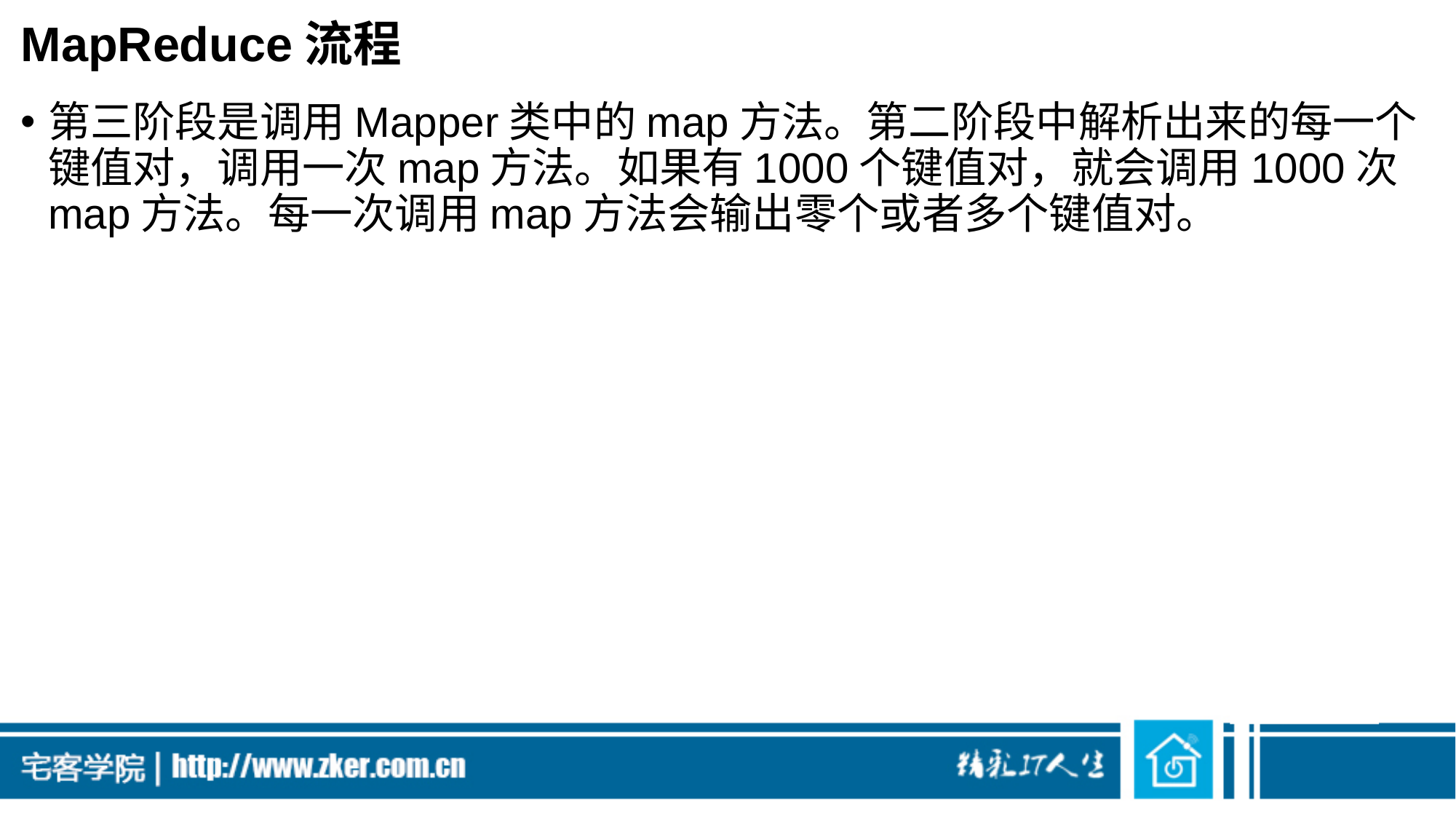

# MapReduce流程
第三阶段是调用Mapper类中的map方法。第二阶段中解析出来的每一个键值对，调用一次map方法。如果有1000个键值对，就会调用1000次map方法。每一次调用map方法会输出零个或者多个键值对。